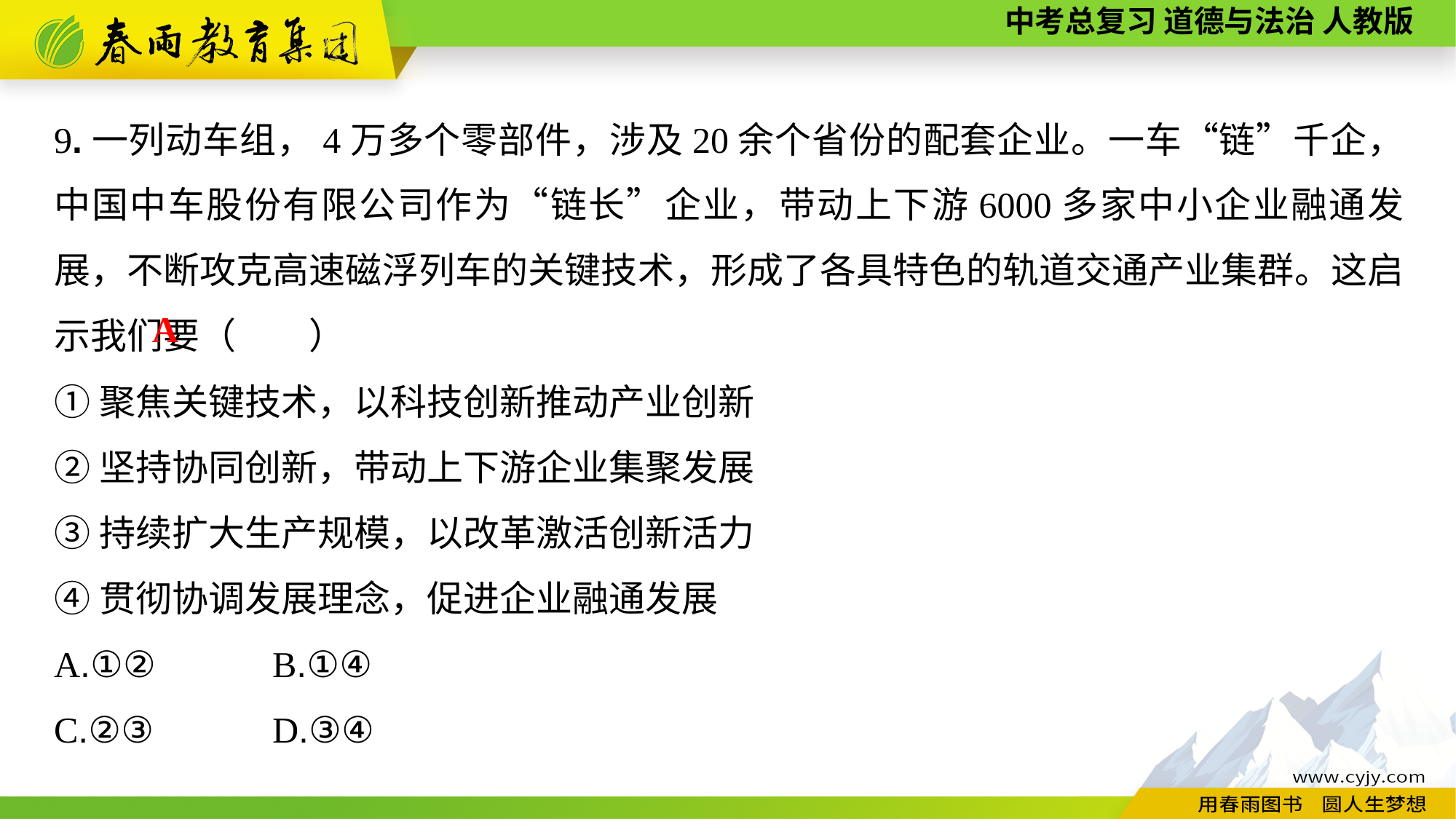

9.一列动车组，4万多个零部件，涉及20余个省份的配套企业。一车“链”千企，中国中车股份有限公司作为“链长”企业，带动上下游6000多家中小企业融通发展，不断攻克高速磁浮列车的关键技术，形成了各具特色的轨道交通产业集群。这启示我们要（　　）
①聚焦关键技术，以科技创新推动产业创新
②坚持协同创新，带动上下游企业集聚发展
③持续扩大生产规模，以改革激活创新活力
④贯彻协调发展理念，促进企业融通发展
A.①②		B.①④
C.②③		D.③④
A